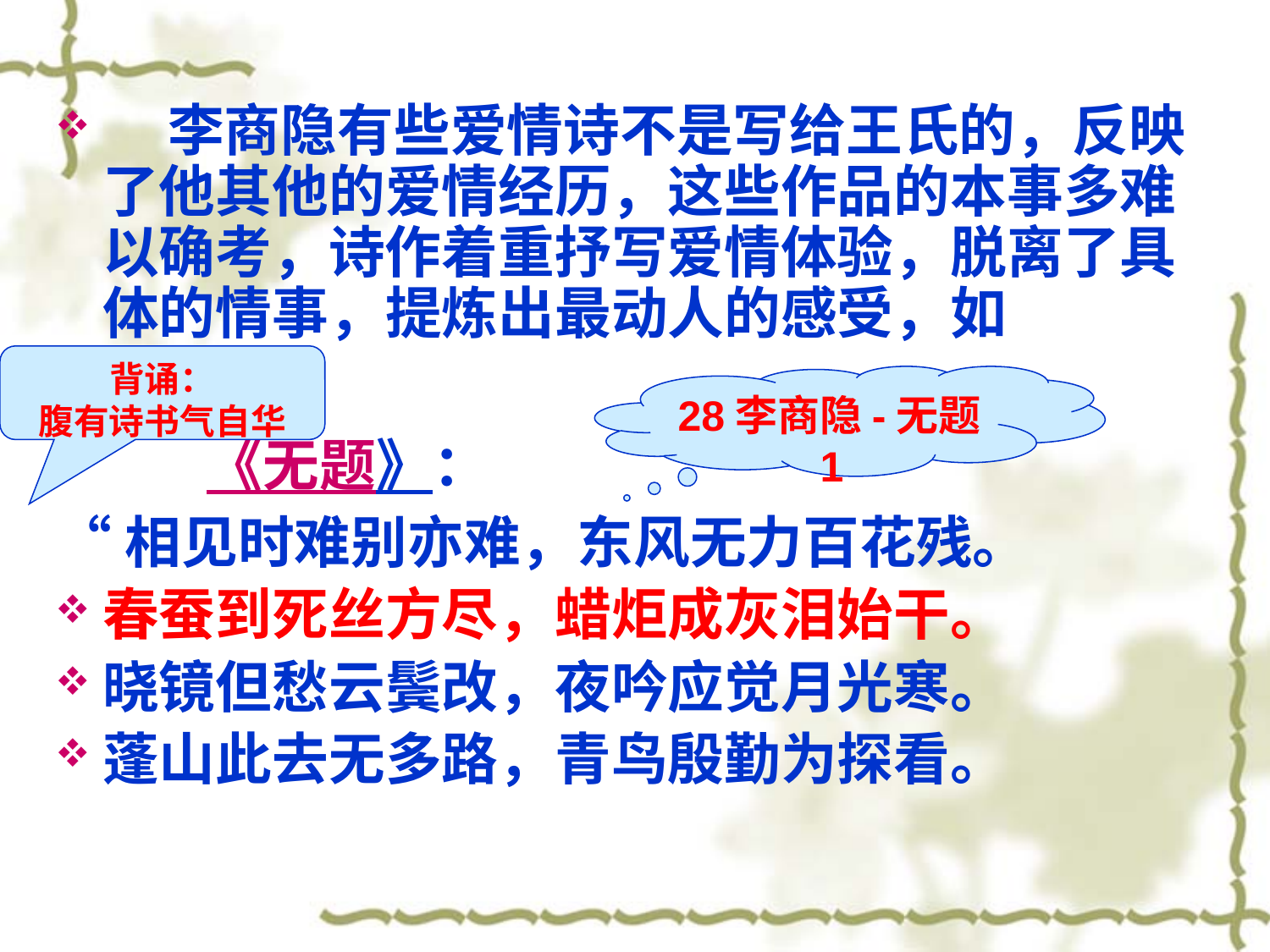

#
    李商隐有些爱情诗不是写给王氏的，反映了他其他的爱情经历，这些作品的本事多难以确考，诗作着重抒写爱情体验，脱离了具体的情事，提炼出最动人的感受，如

       《无题》：
“相见时难别亦难，东风无力百花残。
春蚕到死丝方尽，蜡炬成灰泪始干。
晓镜但愁云鬓改，夜吟应觉月光寒。
蓬山此去无多路，青鸟殷勤为探看。
背诵：
腹有诗书气自华
28李商隐-无题1